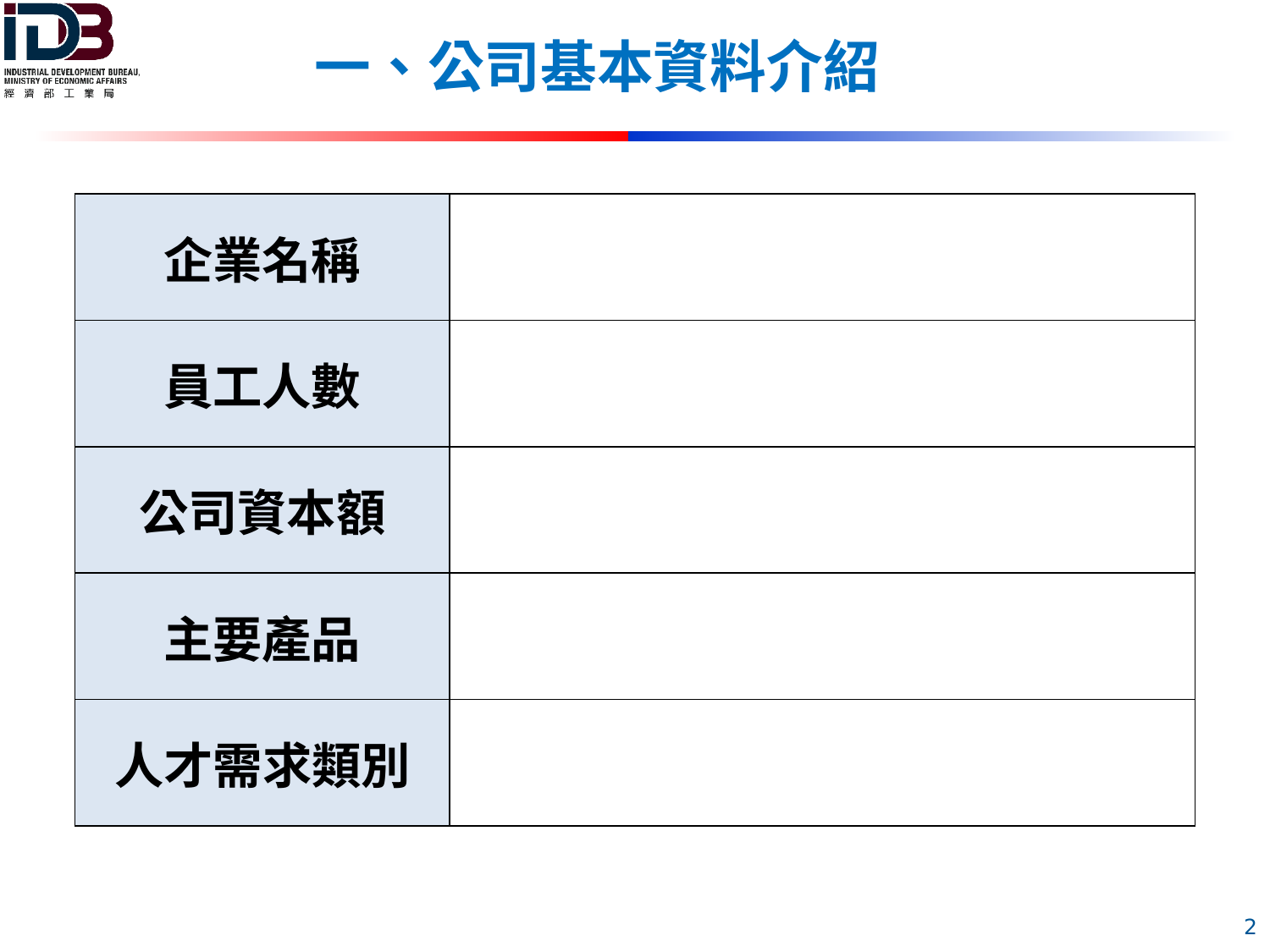

一、公司基本資料介紹
| 企業名稱 |  |
| --- | --- |
| 員工人數 |  |
| 公司資本額 |  |
| 主要產品 |  |
| 人才需求類別 |  |
2